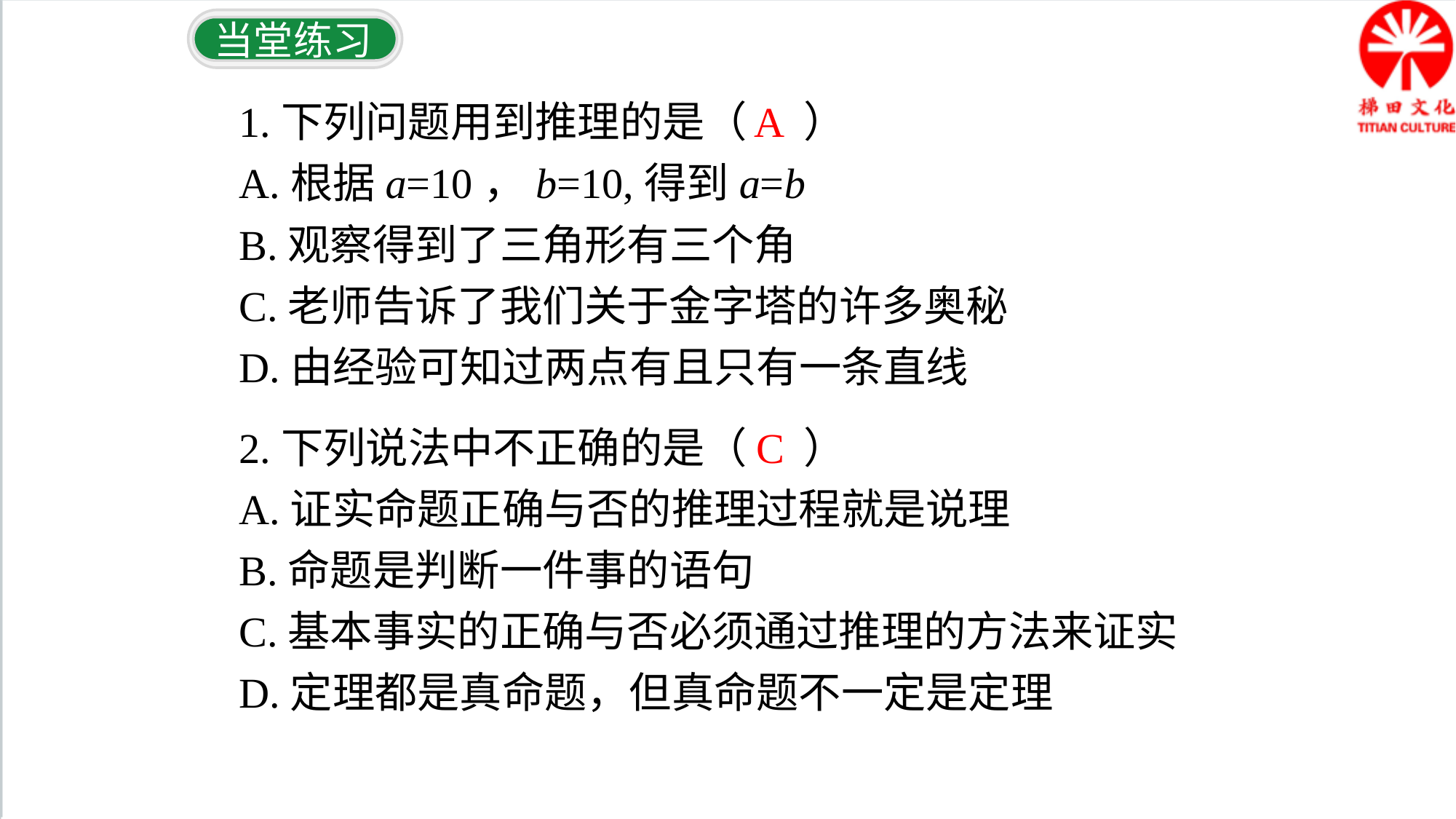

当堂练习
1.下列问题用到推理的是（      ）
A.根据a=10，b=10,得到a=b
B.观察得到了三角形有三个角
C.老师告诉了我们关于金字塔的许多奥秘
D.由经验可知过两点有且只有一条直线
A
C
2.下列说法中不正确的是（      ）
A.证实命题正确与否的推理过程就是说理
B.命题是判断一件事的语句
C.基本事实的正确与否必须通过推理的方法来证实
D.定理都是真命题，但真命题不一定是定理